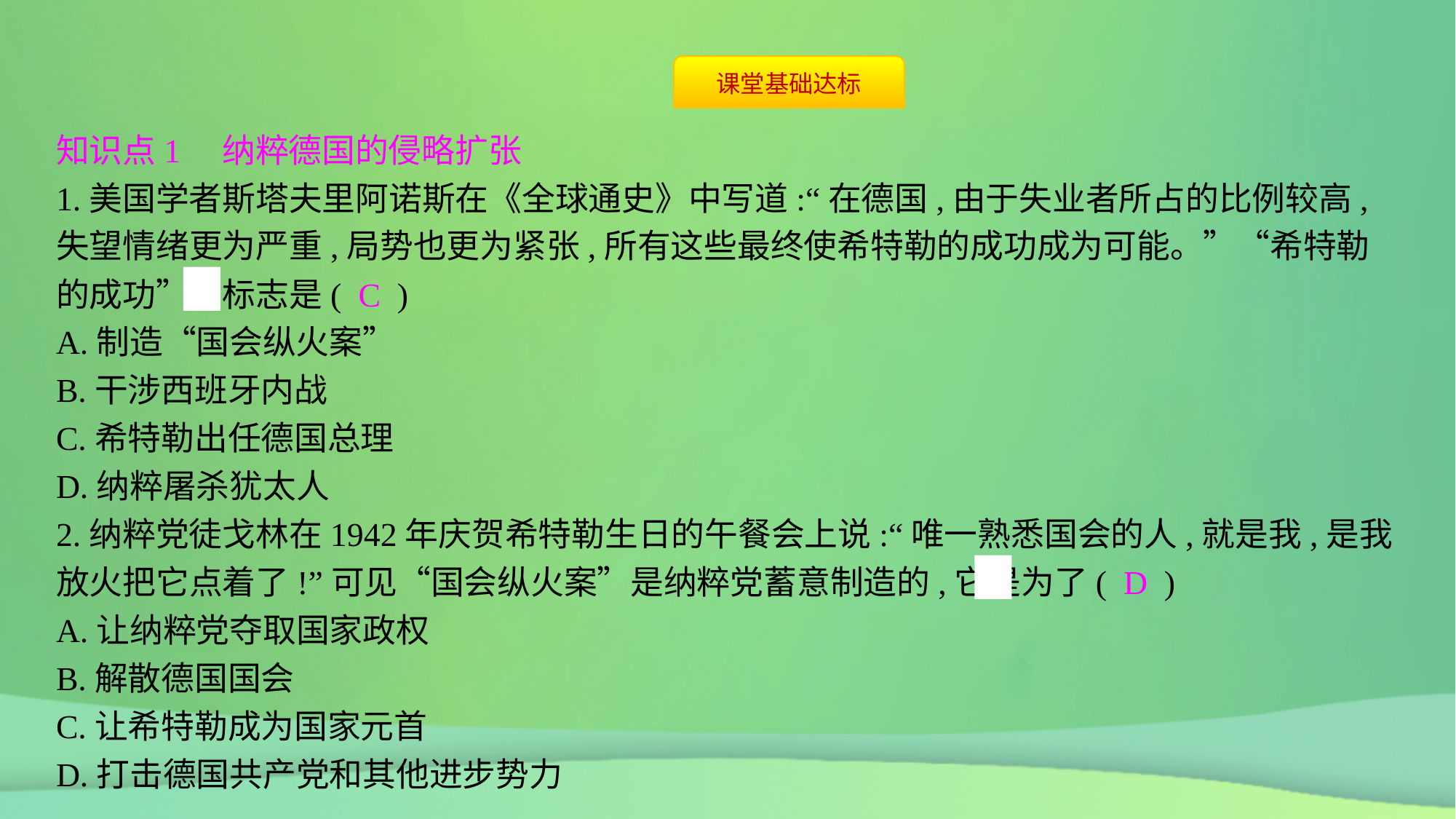

知识点1　纳粹德国的侵略扩张
1.美国学者斯塔夫里阿诺斯在《全球通史》中写道:“在德国,由于失业者所占的比例较高,失望情绪更为严重,局势也更为紧张,所有这些最终使希特勒的成功成为可能。”“希特勒的成功”的标志是(  C  )
A.制造“国会纵火案”
B.干涉西班牙内战
C.希特勒出任德国总理
D.纳粹屠杀犹太人
2.纳粹党徒戈林在1942年庆贺希特勒生日的午餐会上说:“唯一熟悉国会的人,就是我,是我放火把它点着了!”可见“国会纵火案”是纳粹党蓄意制造的,它是为了(  D  )
A.让纳粹党夺取国家政权
B.解散德国国会
C.让希特勒成为国家元首
D.打击德国共产党和其他进步势力